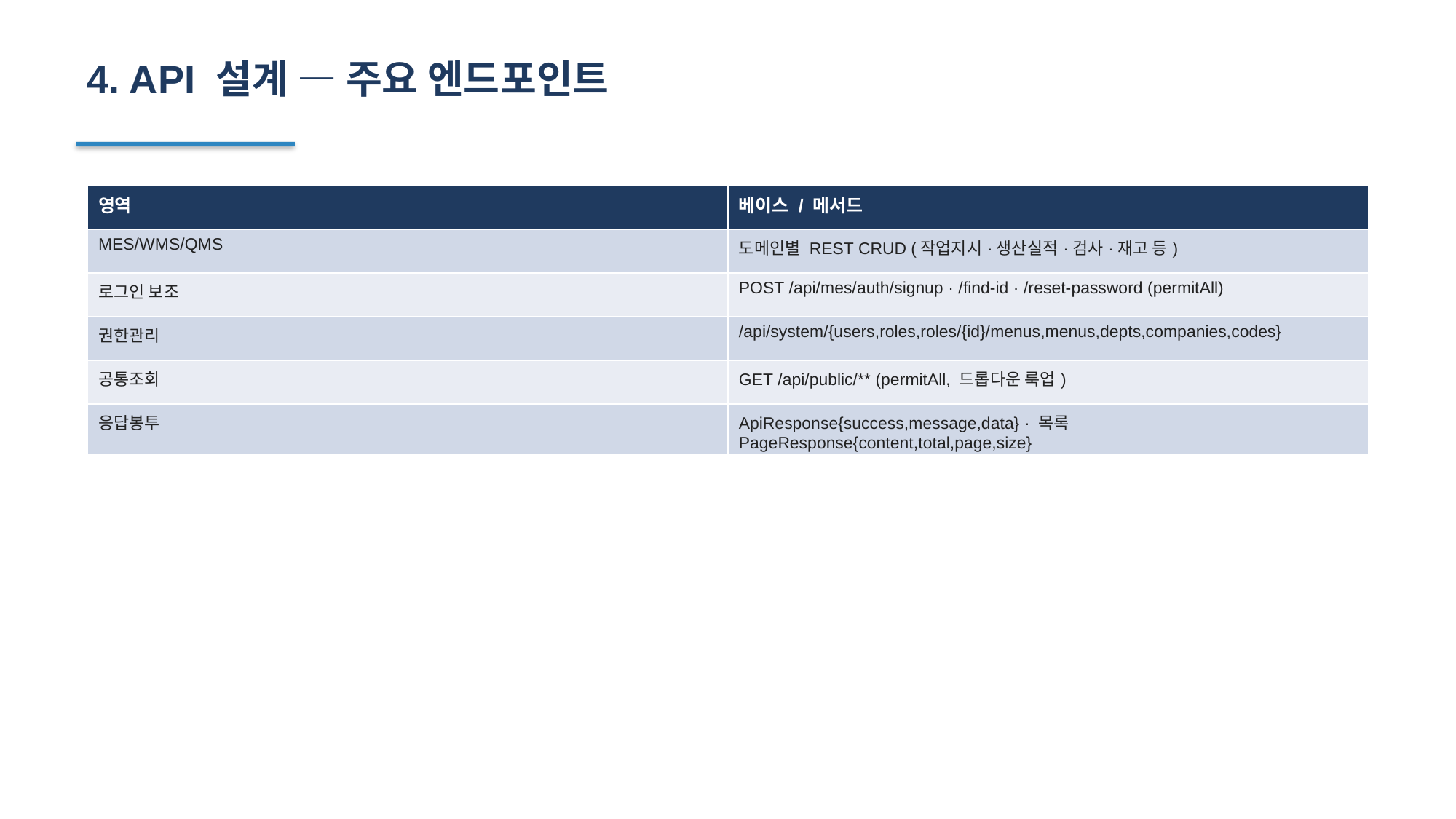

4. API 설계 — 주요 엔드포인트

| 영역 | 베이스 / 메서드 |
| --- | --- |
| MES/WMS/QMS | 도메인별 REST CRUD (작업지시·생산실적·검사·재고 등) |
| 로그인 보조 | POST /api/mes/auth/signup · /find-id · /reset-password (permitAll) |
| 권한관리 | /api/system/{users,roles,roles/{id}/menus,menus,depts,companies,codes} |
| 공통조회 | GET /api/public/\*\* (permitAll, 드롭다운 룩업) |
| 응답봉투 | ApiResponse{success,message,data} · 목록 PageResponse{content,total,page,size} |